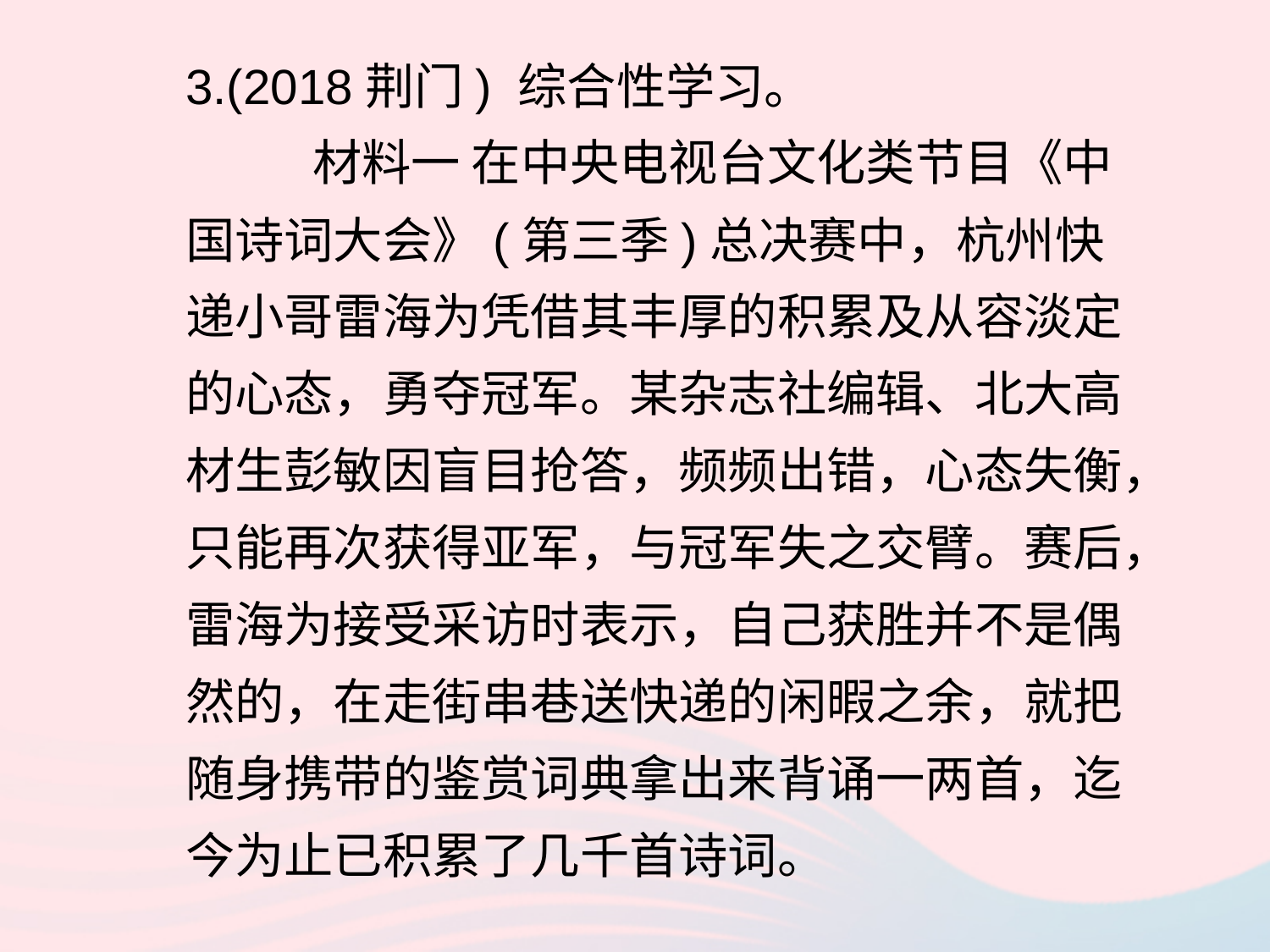

3.(2018荆门) 综合性学习。
	材料一 在中央电视台文化类节目《中国诗词大会》(第三季)总决赛中，杭州快递小哥雷海为凭借其丰厚的积累及从容淡定的心态，勇夺冠军。某杂志社编辑、北大高材生彭敏因盲目抢答，频频出错，心态失衡，只能再次获得亚军，与冠军失之交臂。赛后，雷海为接受采访时表示，自己获胜并不是偶然的，在走街串巷送快递的闲暇之余，就把随身携带的鉴赏词典拿出来背诵一两首，迄今为止已积累了几千首诗词。